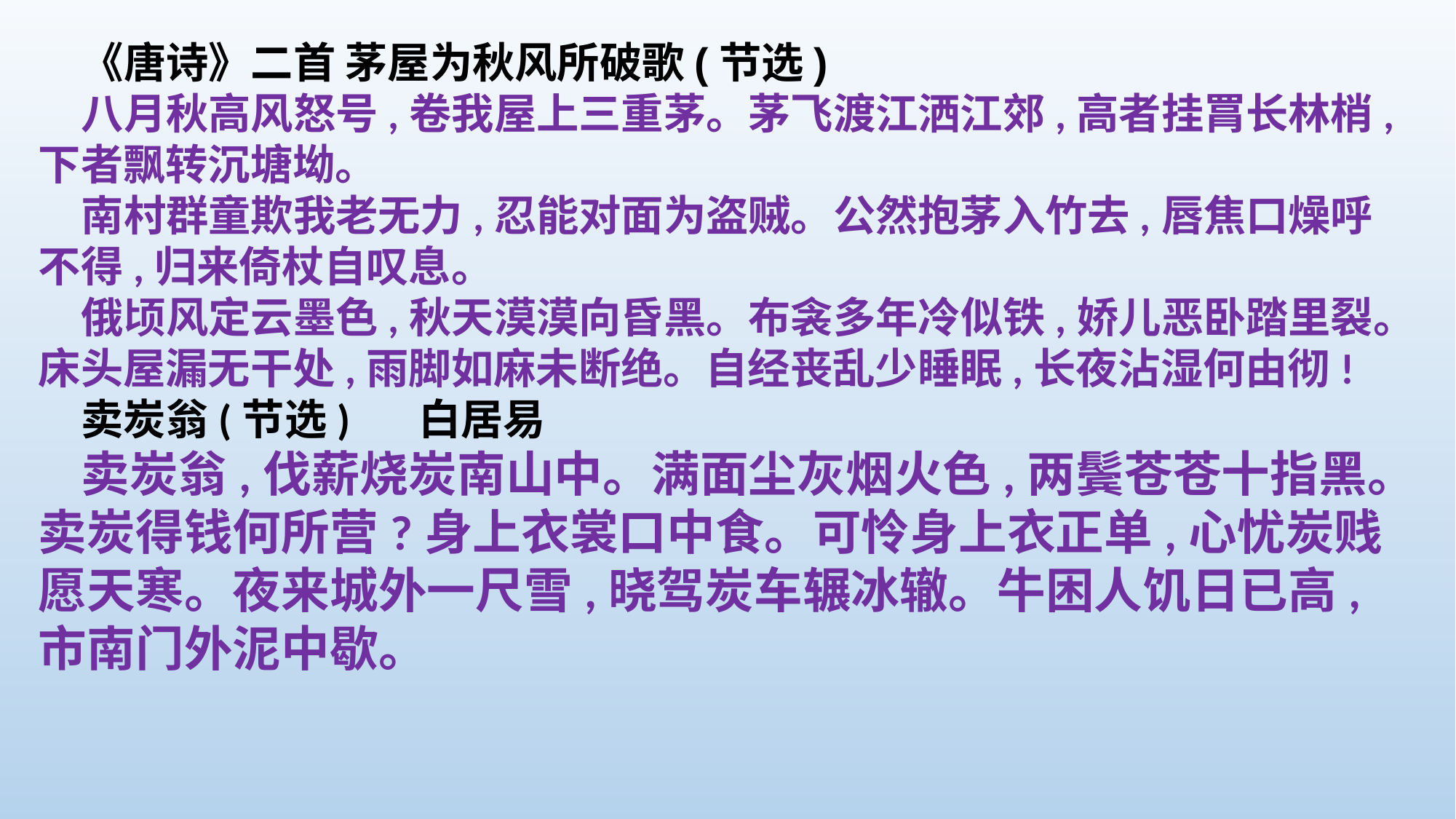

《唐诗》二首 茅屋为秋风所破歌(节选)
八月秋高风怒号,卷我屋上三重茅。茅飞渡江洒江郊,高者挂罥长林梢,下者飘转沉塘坳。
南村群童欺我老无力,忍能对面为盗贼。公然抱茅入竹去,唇焦口燥呼不得,归来倚杖自叹息。
俄顷风定云墨色,秋天漠漠向昏黑。布衾多年冷似铁,娇儿恶卧踏里裂。床头屋漏无干处,雨脚如麻未断绝。自经丧乱少睡眠,长夜沾湿何由彻!
卖炭翁(节选)      白居易
卖炭翁,伐薪烧炭南山中。满面尘灰烟火色,两鬓苍苍十指黑。卖炭得钱何所营?身上衣裳口中食。可怜身上衣正单,心忧炭贱愿天寒。夜来城外一尺雪,晓驾炭车辗冰辙。牛困人饥日已高,市南门外泥中歇。